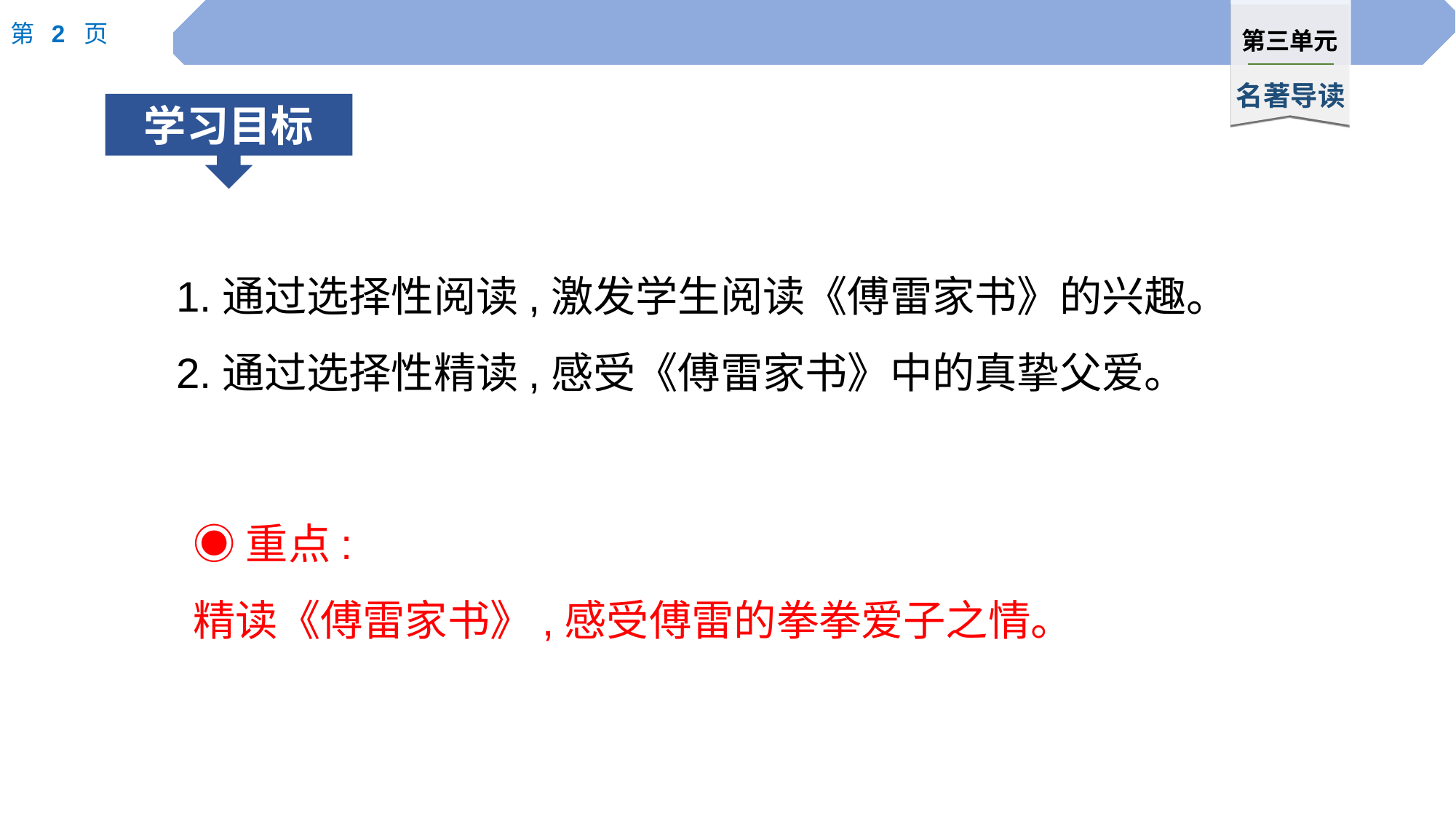

1.通过选择性阅读,激发学生阅读《傅雷家书》的兴趣。
2.通过选择性精读,感受《傅雷家书》中的真挚父爱。
◉重点:
精读《傅雷家书》,感受傅雷的拳拳爱子之情。